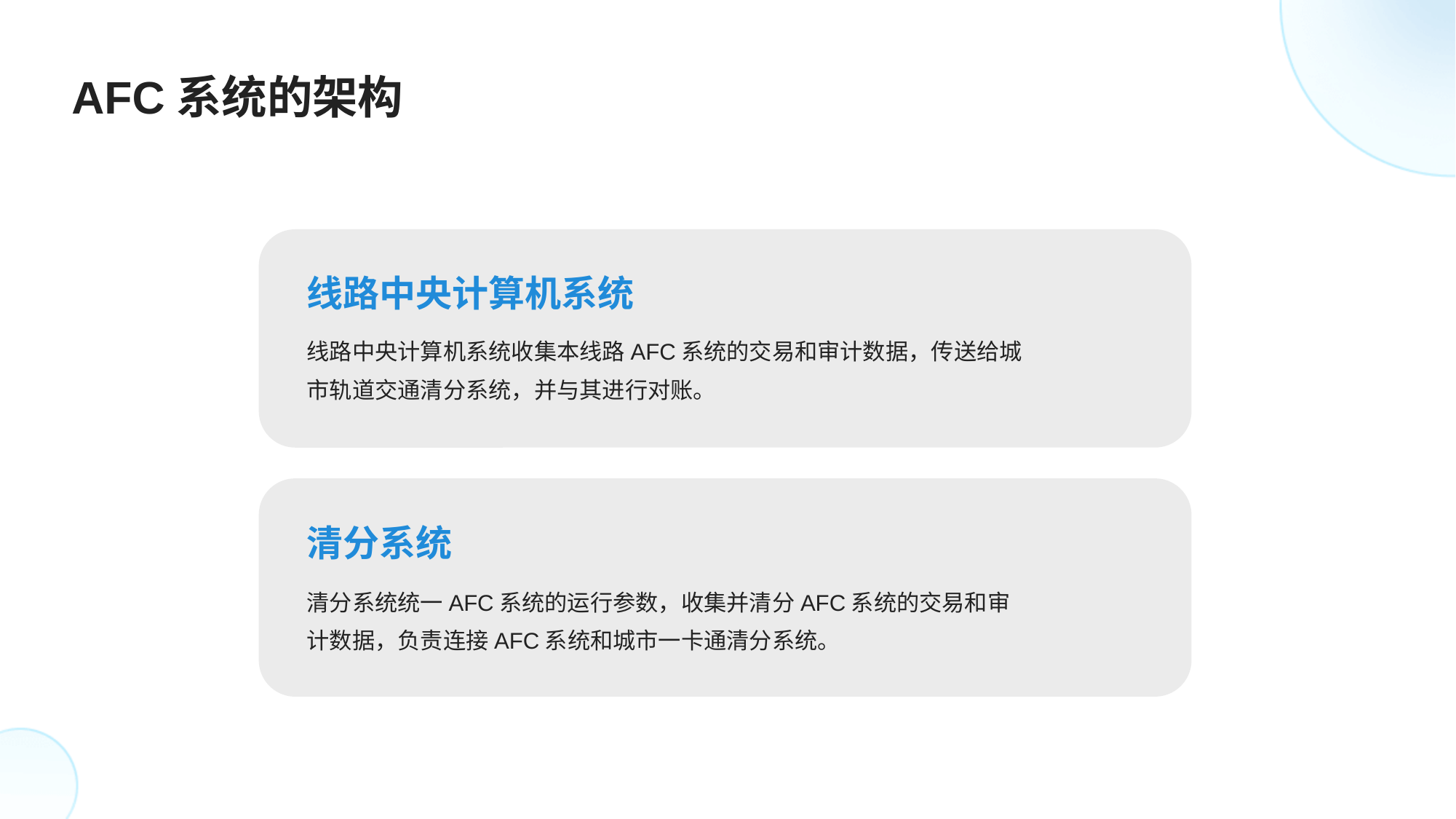

AFC系统的架构

线路中央计算机系统
线路中央计算机系统收集本线路AFC系统的交易和审计数据，传送给城市轨道交通清分系统，并与其进行对账。

清分系统
清分系统统一AFC系统的运行参数，收集并清分AFC系统的交易和审计数据，负责连接AFC系统和城市一卡通清分系统。